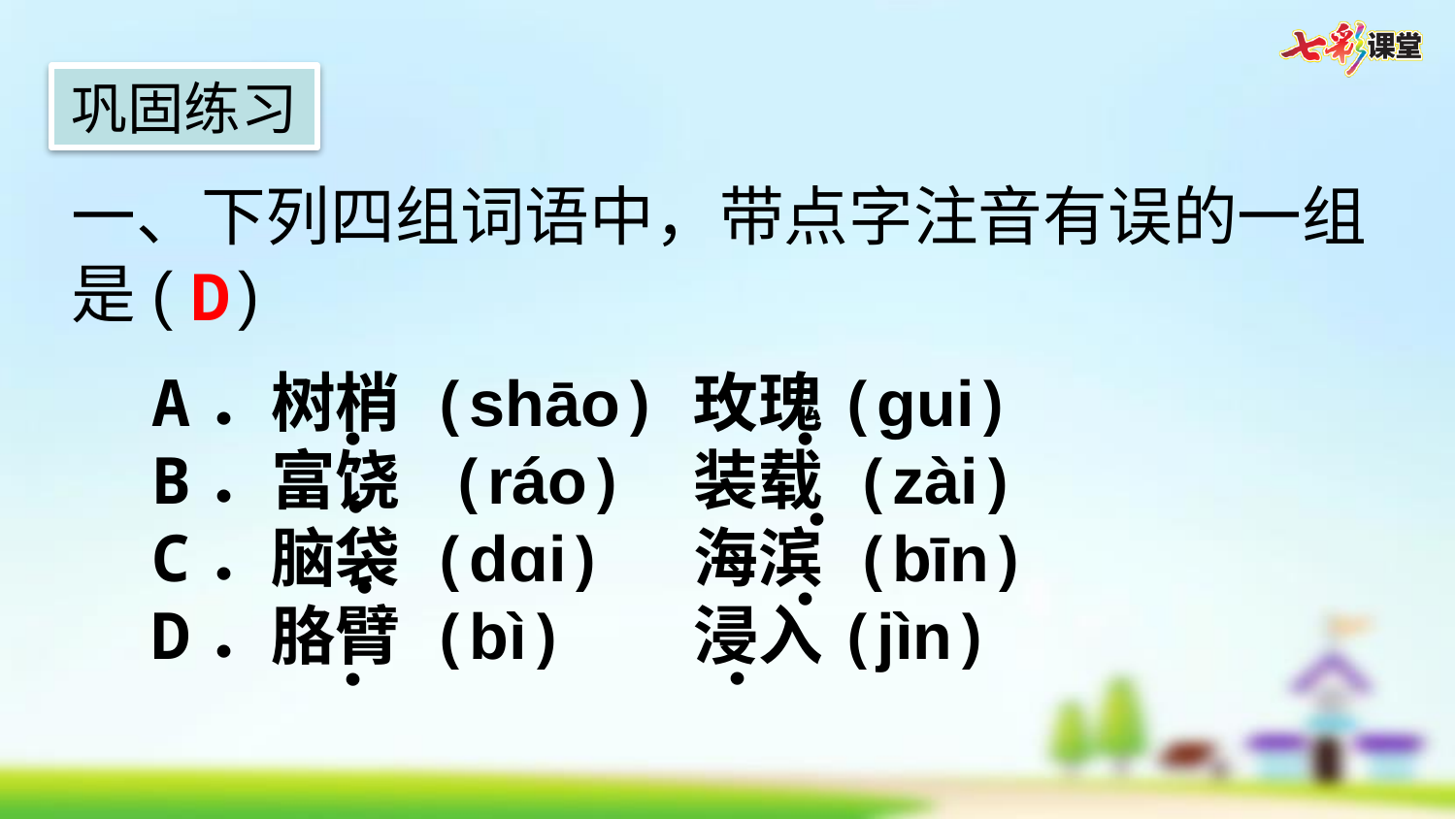

巩固练习
一、下列四组词语中，带点字注音有误的一组是(  )
D
A．树梢 (shāo)	玫瑰(gui)
B．富饶 (ráo)	装载 (zài)
C．脑袋 (dɑi)	海滨 (bīn)
D．胳臂 (bì)	浸入(jìn)
．
．
．
．
．
．
．
．